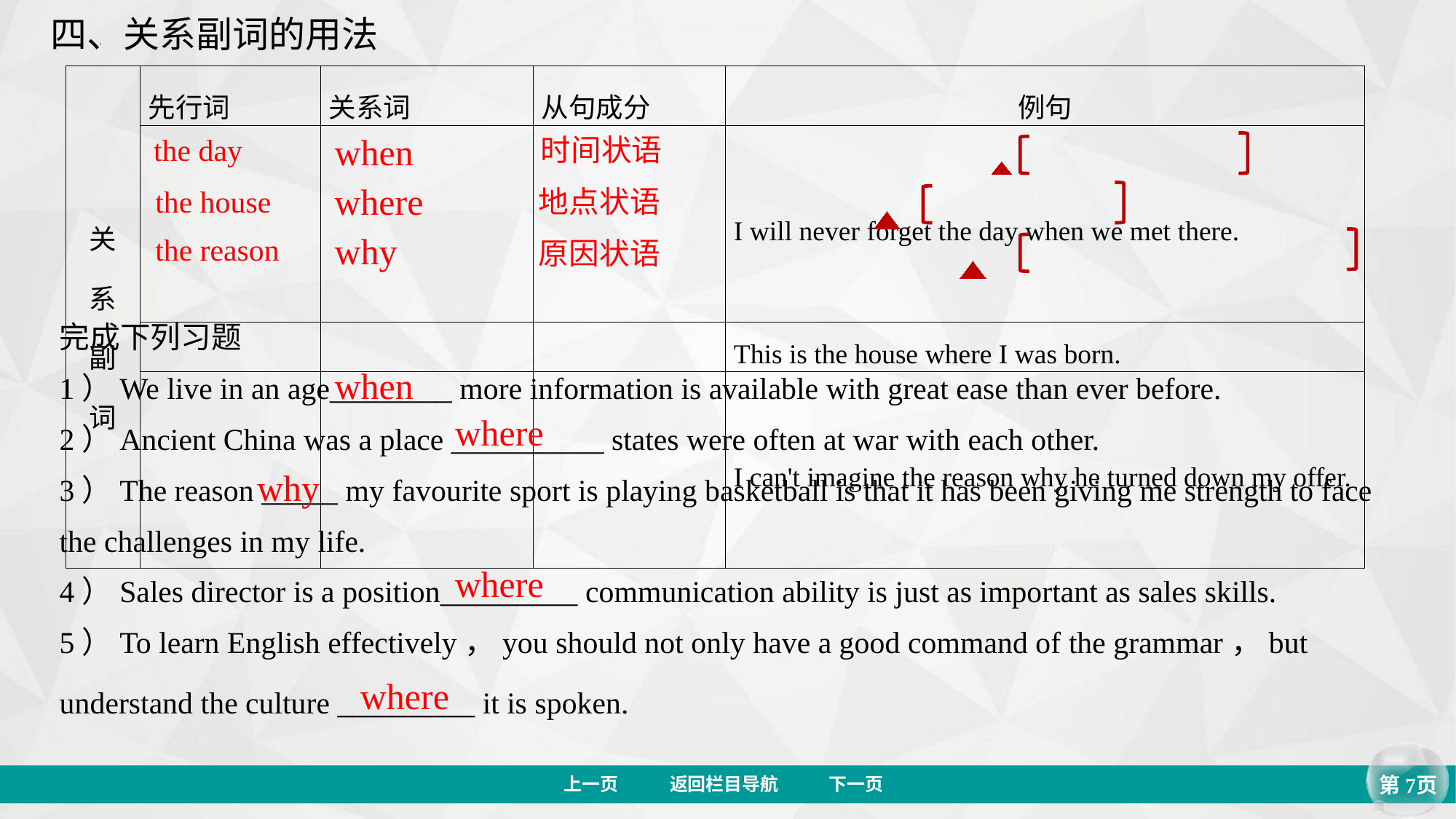

四、关系副词的用法
| 关 系 副 词 | 先行词 | 关系词 | 从句成分 | 例句 |
| --- | --- | --- | --- | --- |
|  |  |  |  | I will never forget the day when we met there. |
|  |  |  |  | This is the house where I was born. |
|  |  |  |  | I can't imagine the reason why he turned down my offer. |
when
the day
时间状语

where
the house
地点状语

why
the reason
原因状语

完成下列习题
1）We live in an age________ more information is available with great ease than ever before.
2）Ancient China was a place __________ states were often at war with each other.
3）The reason _____ my favourite sport is playing basketball is that it has been giving me strength to face the challenges in my life.
4）Sales director is a position_________ communication ability is just as important as sales skills.
5）To learn English effectively，you should not only have a good command of the grammar，but understand the culture _________ it is spoken.
when
where
why
where
where